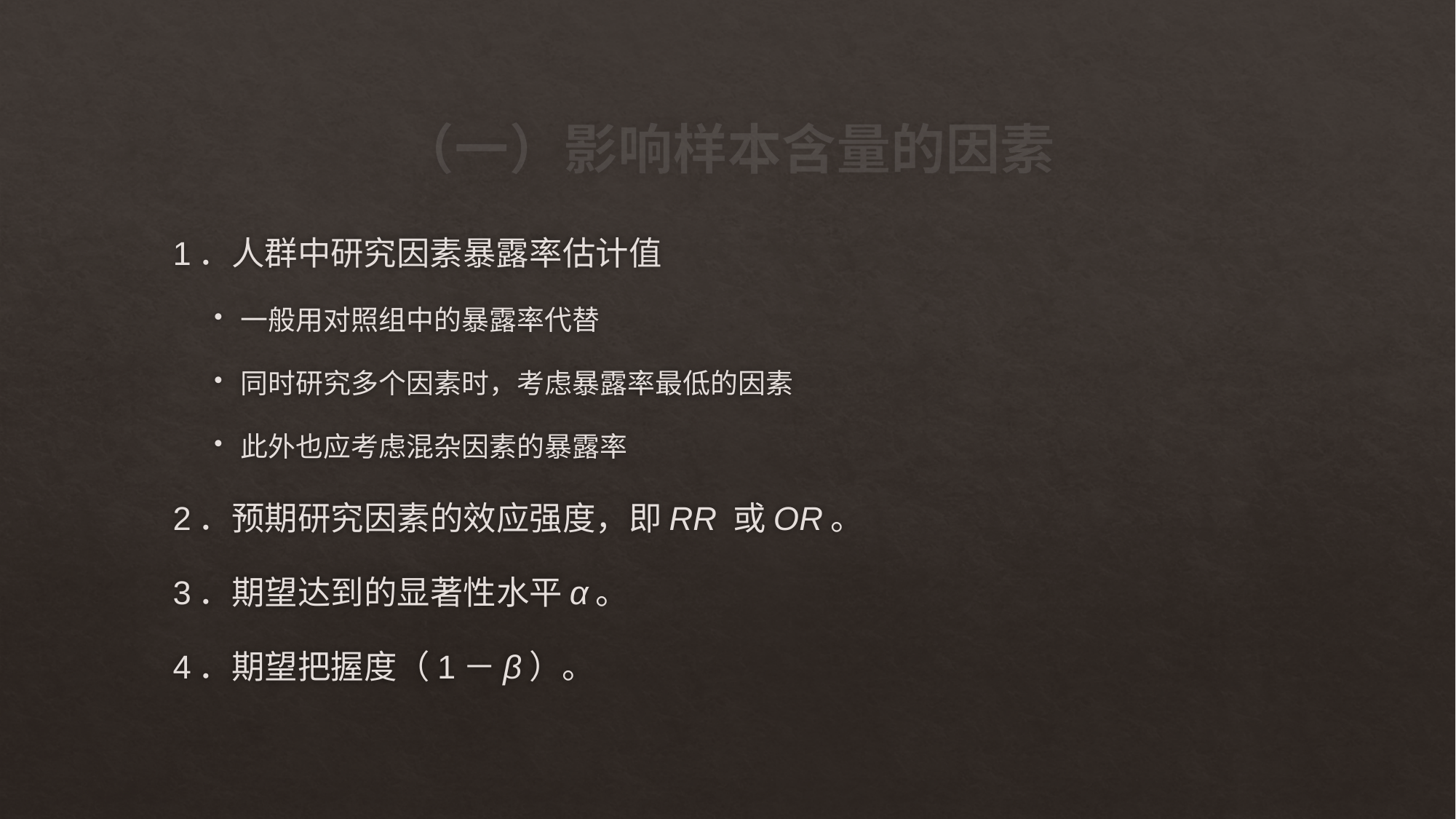

# （一）影响样本含量的因素
1．人群中研究因素暴露率估计值
一般用对照组中的暴露率代替
同时研究多个因素时，考虑暴露率最低的因素
此外也应考虑混杂因素的暴露率
2．预期研究因素的效应强度，即RR 或OR。
3．期望达到的显著性水平α。
4．期望把握度（1－β）。